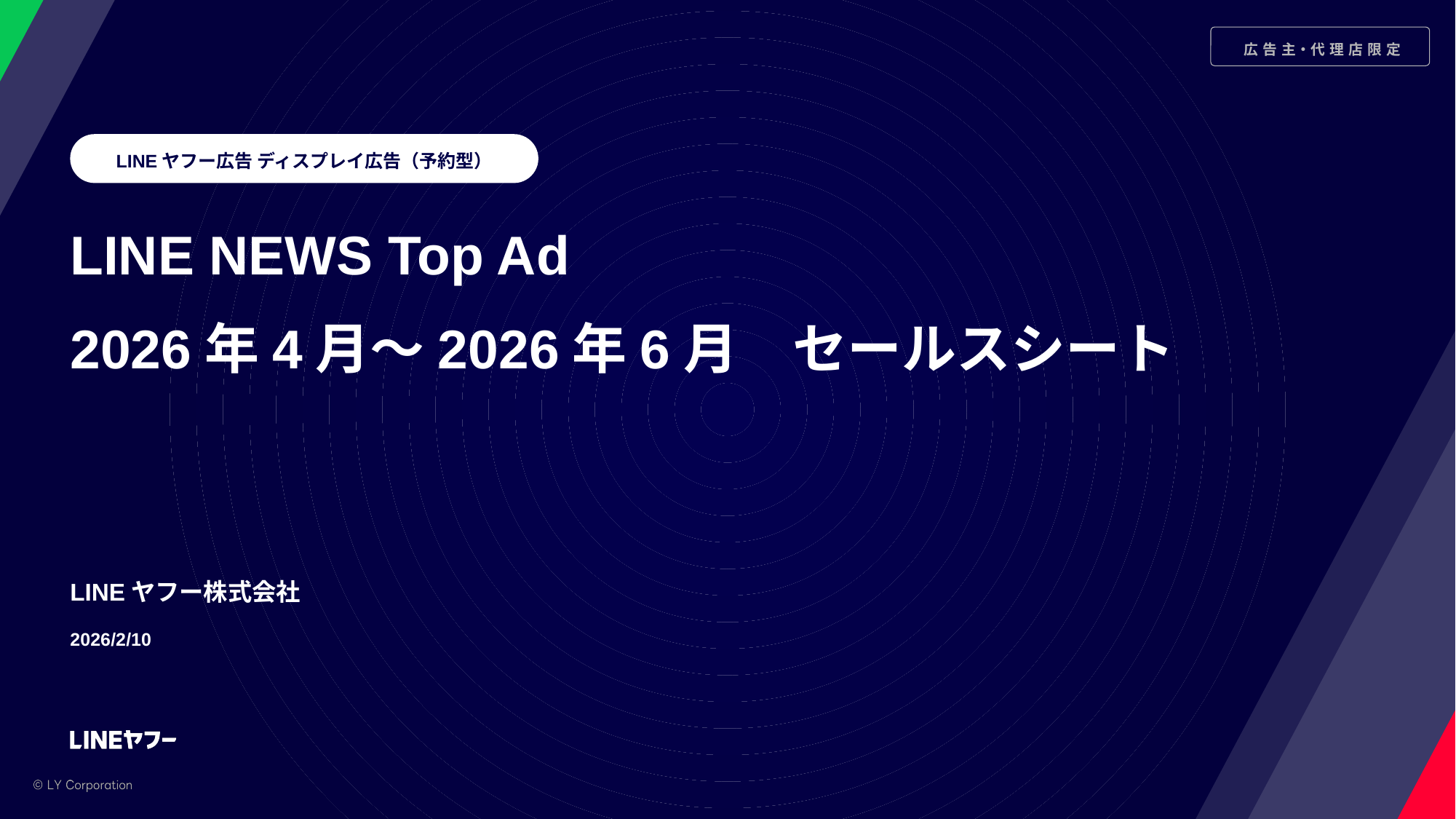

LINEヤフー広告 ディスプレイ広告（予約型）
LINE NEWS Top Ad
2026年4月～2026年6月　セールスシート
LINEヤフー株式会社
2026/2/10